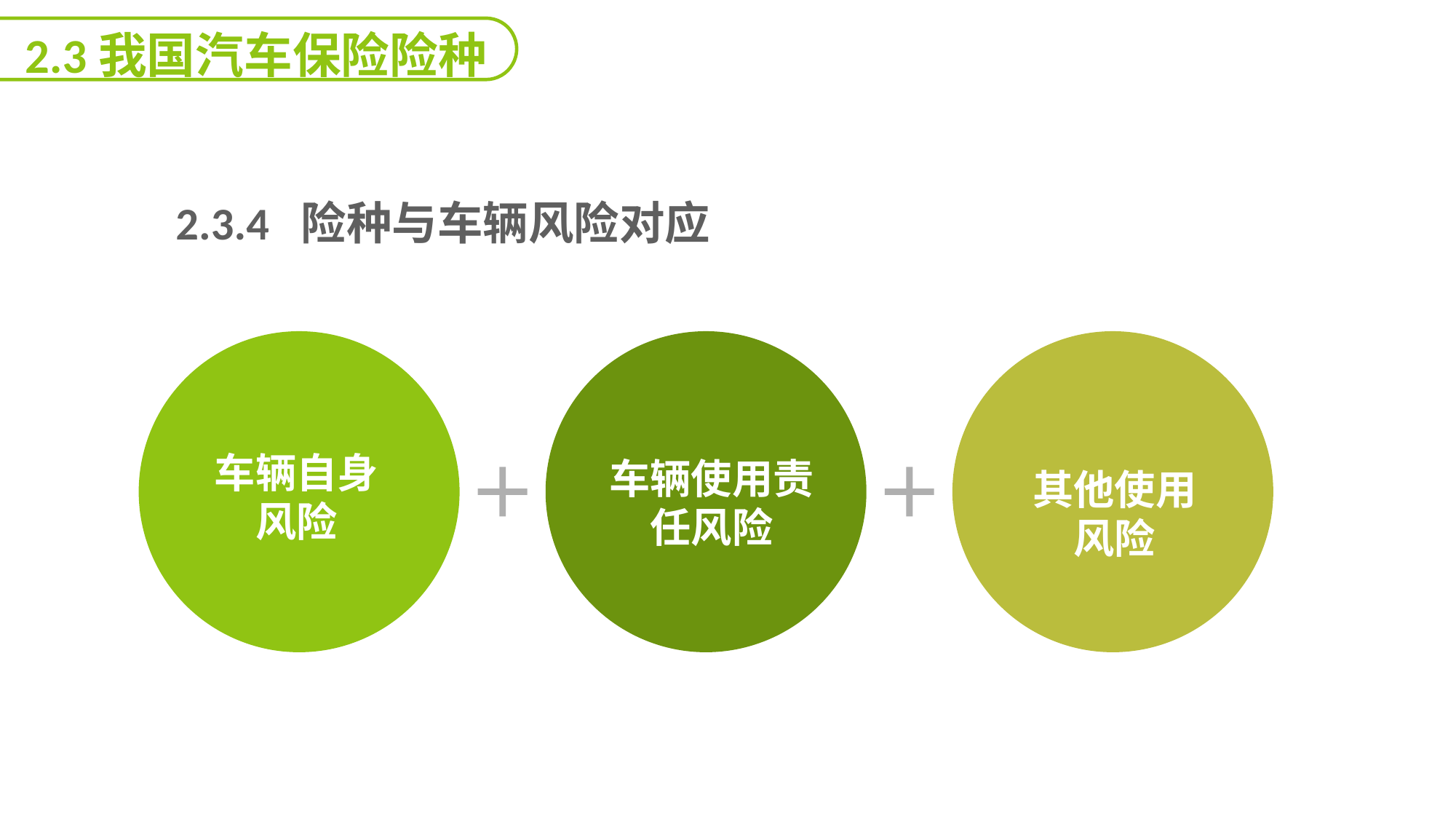

2.3我国汽车保险险种
 2.3.4  险种与车辆风险对应

能力
目标

车辆自身风险
车辆使用责任风险
其他使用风险

延迟符